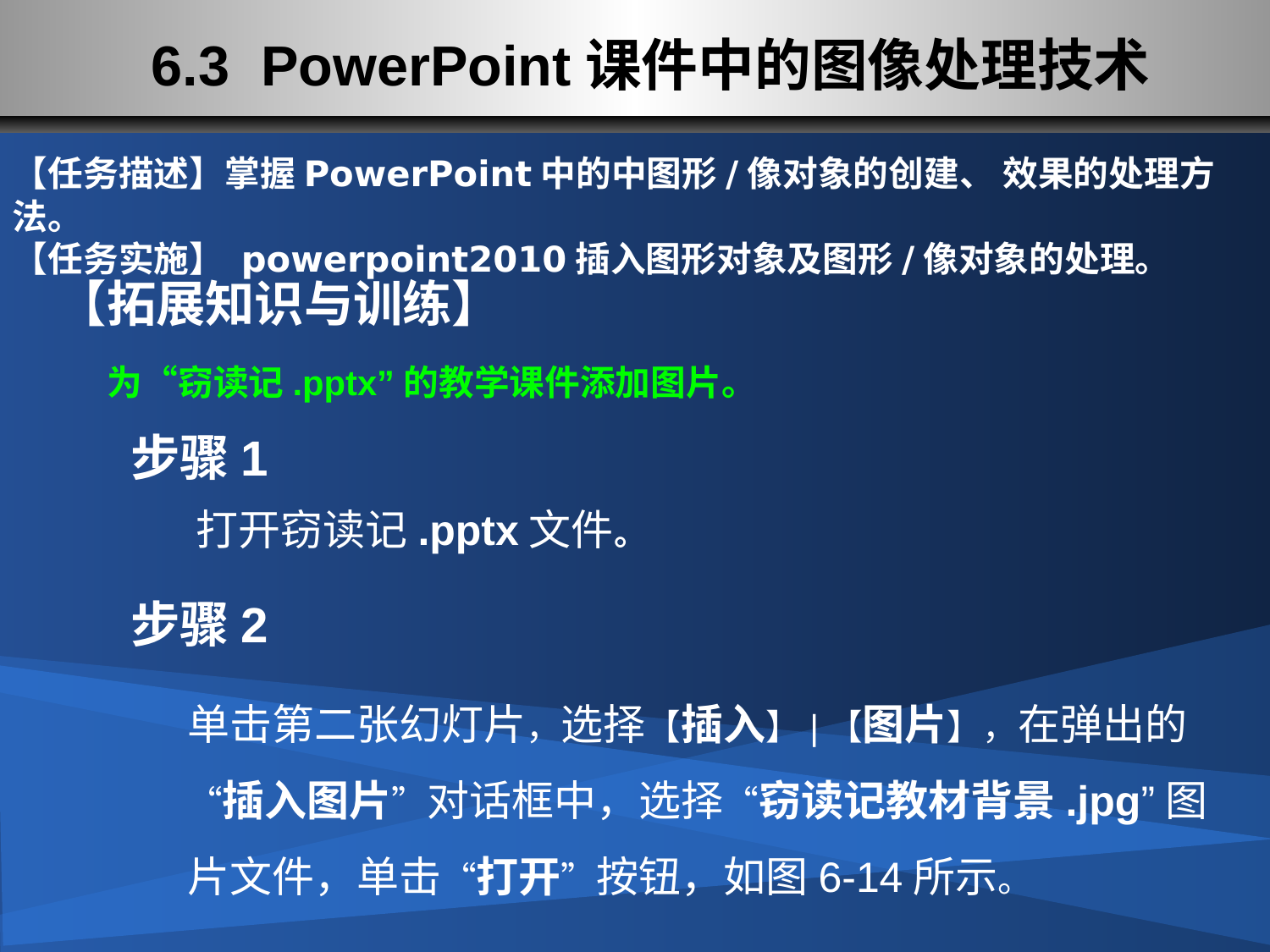

# 6.3  PowerPoint课件中的图像处理技术
【任务描述】掌握PowerPoint中的中图形/像对象的创建、 效果的处理方法。
【任务实施】 powerpoint2010插入图形对象及图形/像对象的处理。
【拓展知识与训练】
为“窃读记.pptx”的教学课件添加图片。
步骤1

打开窃读记.pptx文件。
步骤2

单击第二张幻灯片，选择【插入】|【图片】，在弹出的“插入图片”对话框中，选择“窃读记教材背景.jpg”图片文件，单击“打开”按钮，如图6-14所示。